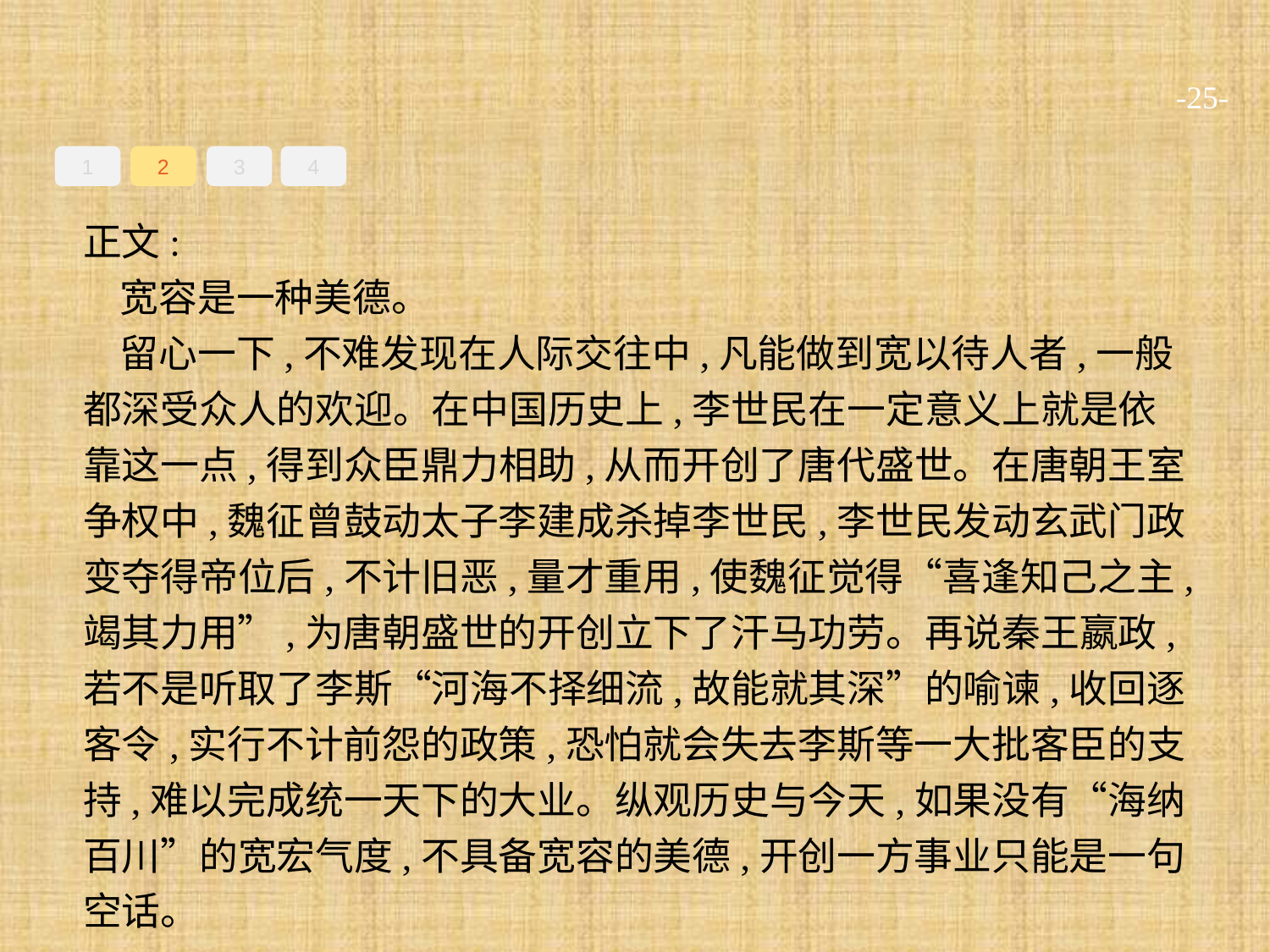

-25-
1
2
3
4
正文:
宽容是一种美德。
留心一下,不难发现在人际交往中,凡能做到宽以待人者,一般都深受众人的欢迎。在中国历史上,李世民在一定意义上就是依靠这一点,得到众臣鼎力相助,从而开创了唐代盛世。在唐朝王室争权中,魏征曾鼓动太子李建成杀掉李世民,李世民发动玄武门政变夺得帝位后,不计旧恶,量才重用,使魏征觉得“喜逢知己之主,竭其力用”,为唐朝盛世的开创立下了汗马功劳。再说秦王嬴政,若不是听取了李斯“河海不择细流,故能就其深”的喻谏,收回逐客令,实行不计前怨的政策,恐怕就会失去李斯等一大批客臣的支持,难以完成统一天下的大业。纵观历史与今天,如果没有“海纳百川”的宽宏气度,不具备宽容的美德,开创一方事业只能是一句空话。